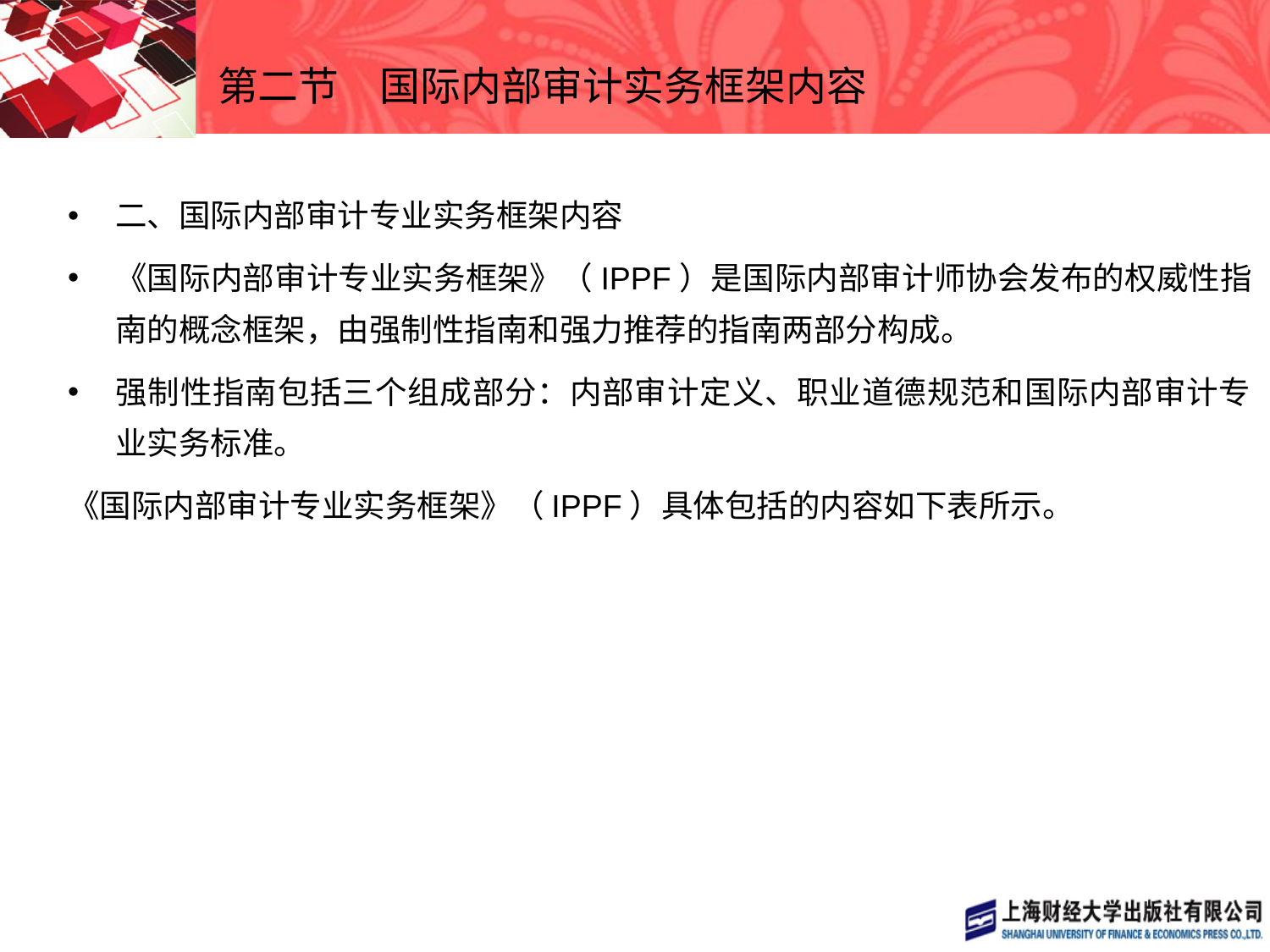

# 第二节　国际内部审计实务框架内容
二、国际内部审计专业实务框架内容
《国际内部审计专业实务框架》（IPPF）是国际内部审计师协会发布的权威性指南的概念框架，由强制性指南和强力推荐的指南两部分构成。
强制性指南包括三个组成部分：内部审计定义、职业道德规范和国际内部审计专业实务标准。
《国际内部审计专业实务框架》（IPPF）具体包括的内容如下表所示。